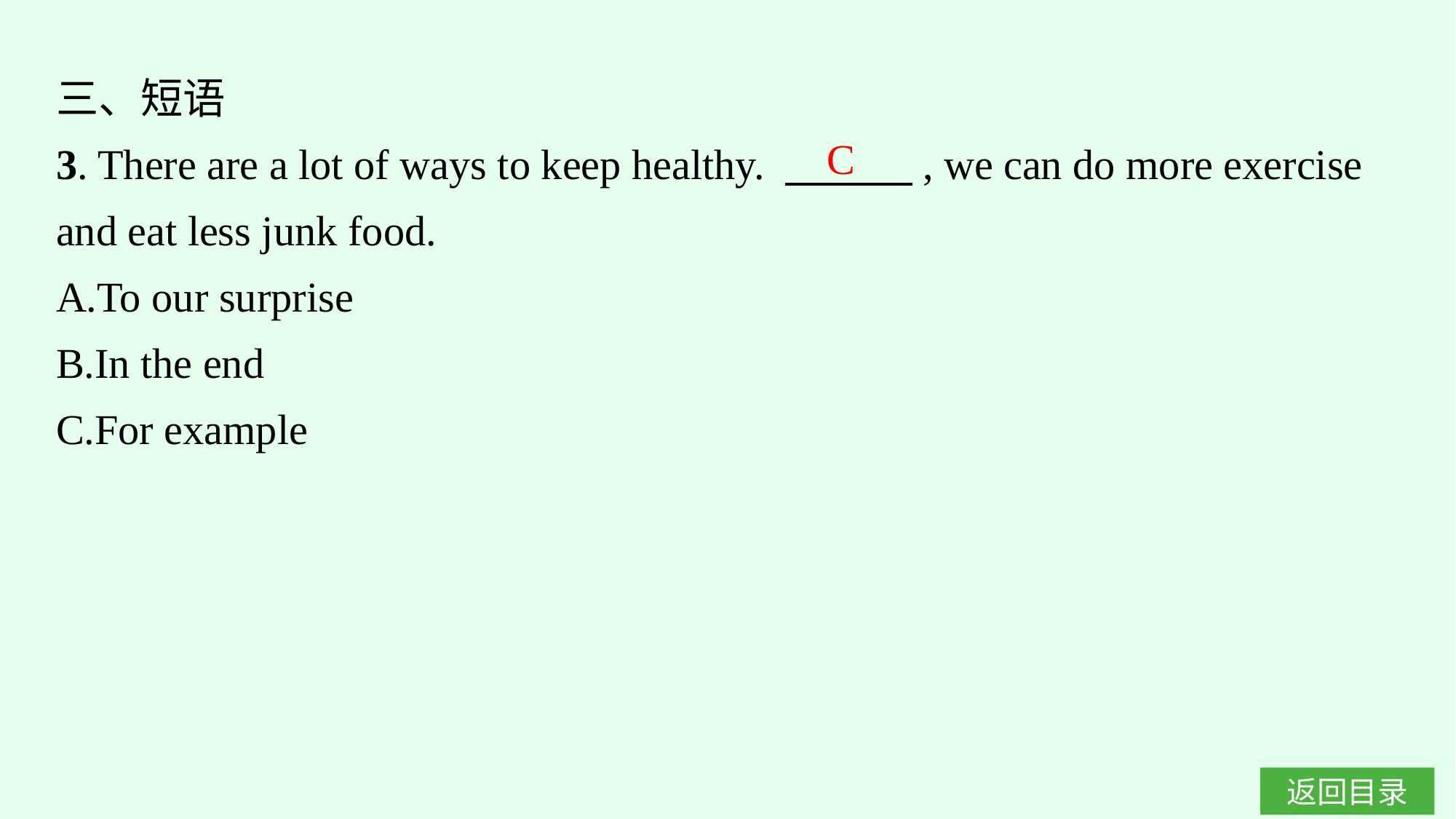

三、短语
3. There are a lot of ways to keep healthy. 　　　, we can do more exercise and eat less junk food.
A.To our surprise
B.In the end
C.For example
C